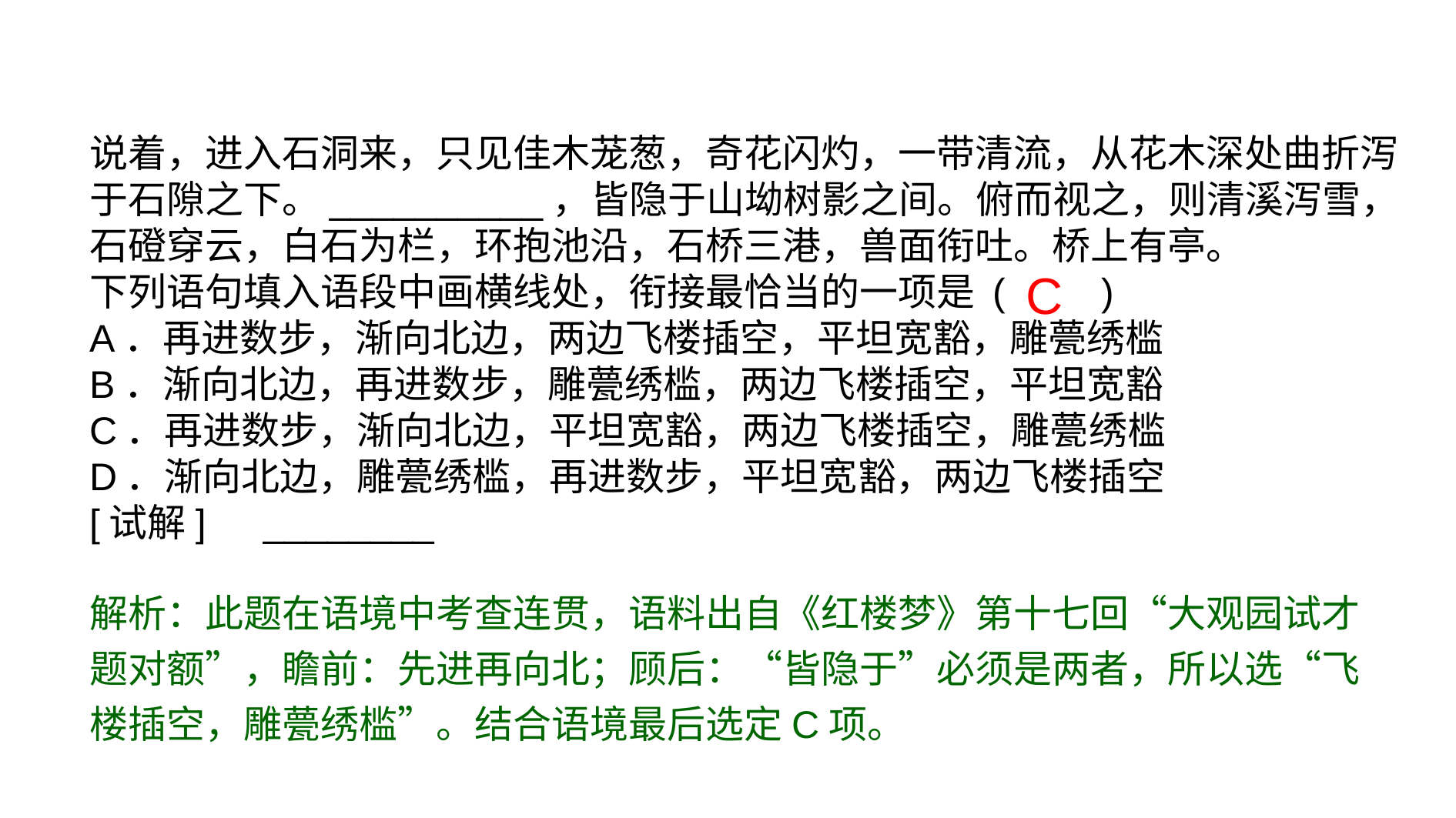

说着，进入石洞来，只见佳木茏葱，奇花闪灼，一带清流，从花木深处曲折泻于石隙之下。__________，皆隐于山坳树影之间。俯而视之，则清溪泻雪，石磴穿云，白石为栏，环抱池沿，石桥三港，兽面衔吐。桥上有亭。
下列语句填入语段中画横线处，衔接最恰当的一项是 (　　)
A．再进数步，渐向北边，两边飞楼插空，平坦宽豁，雕甍绣槛
B．渐向北边，再进数步，雕甍绣槛，两边飞楼插空，平坦宽豁
C．再进数步，渐向北边，平坦宽豁，两边飞楼插空，雕甍绣槛
D．渐向北边，雕甍绣槛，再进数步，平坦宽豁，两边飞楼插空
[试解]　________
   C
解析：此题在语境中考查连贯，语料出自《红楼梦》第十七回“大观园试才题对额”，瞻前：先进再向北；顾后：“皆隐于”必须是两者，所以选“飞楼插空，雕甍绣槛”。结合语境最后选定C项。